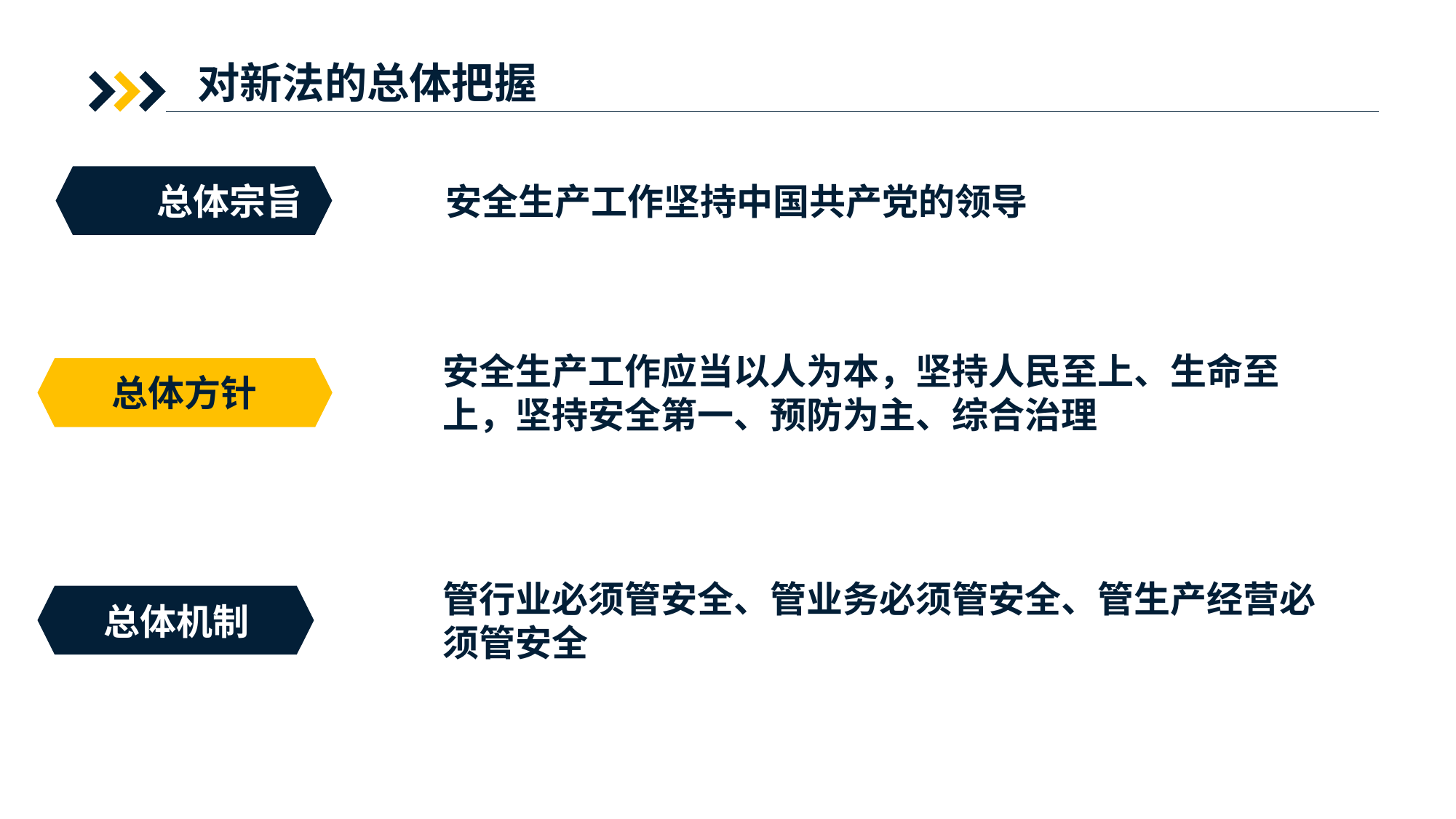

对新法的总体把握

总体宗旨
安全生产工作坚持中国共产党的领导
安全生产工作应当以人为本，坚持人民至上、生命至上，坚持安全第一、预防为主、综合治理

总体方针
管行业必须管安全、管业务必须管安全、管生产经营必须管安全

总体机制